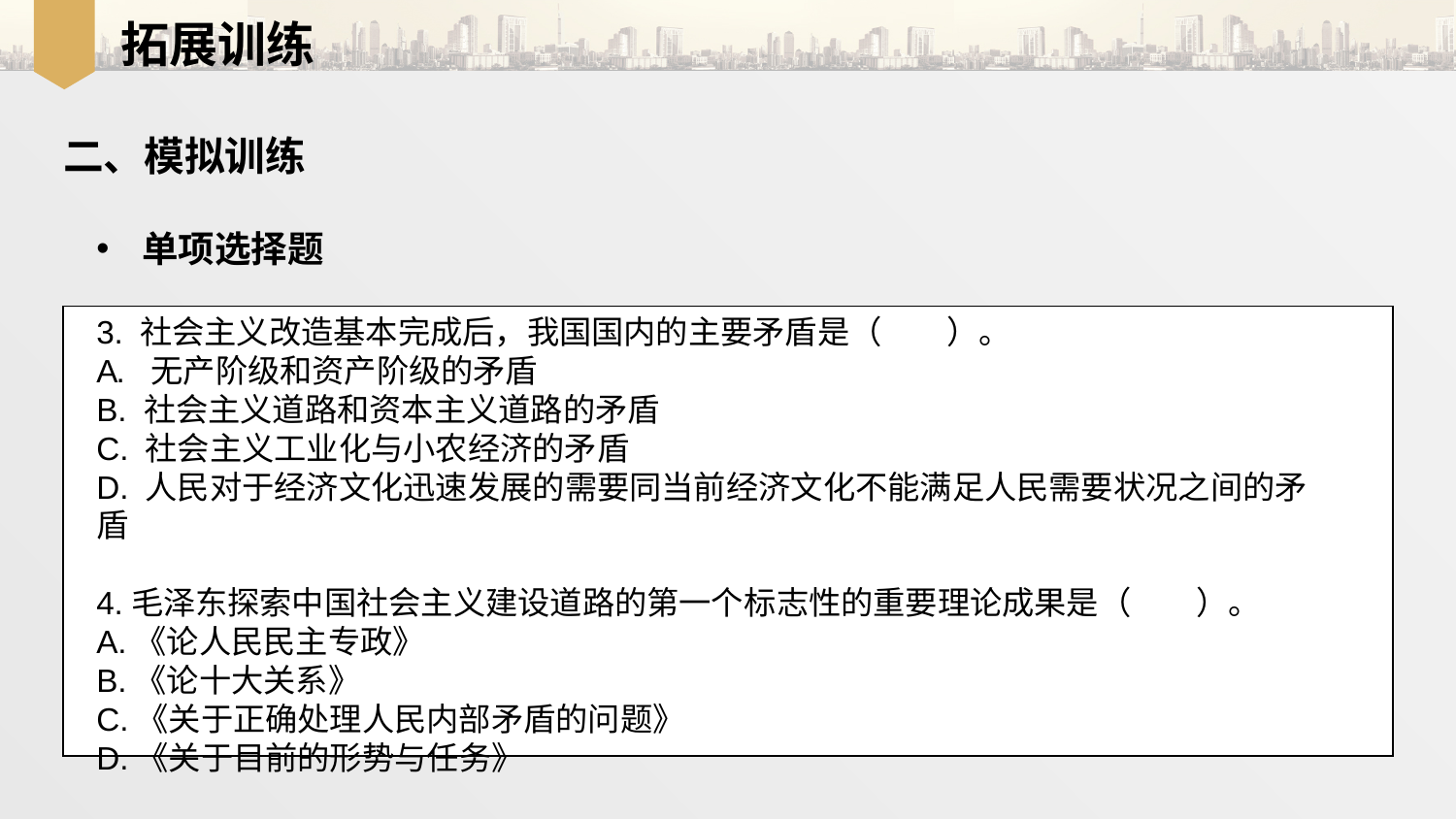

拓展训练
二、模拟训练
单项选择题

3. 社会主义改造基本完成后，我国国内的主要矛盾是（　　）。
无产阶级和资产阶级的矛盾
B. 社会主义道路和资本主义道路的矛盾
C. 社会主义工业化与小农经济的矛盾
D. 人民对于经济文化迅速发展的需要同当前经济文化不能满足人民需要状况之间的矛盾

4.毛泽东探索中国社会主义建设道路的第一个标志性的重要理论成果是（　　）。
A.《论人民民主专政》
B.《论十大关系》
C.《关于正确处理人民内部矛盾的问题》
D.《关于目前的形势与任务》